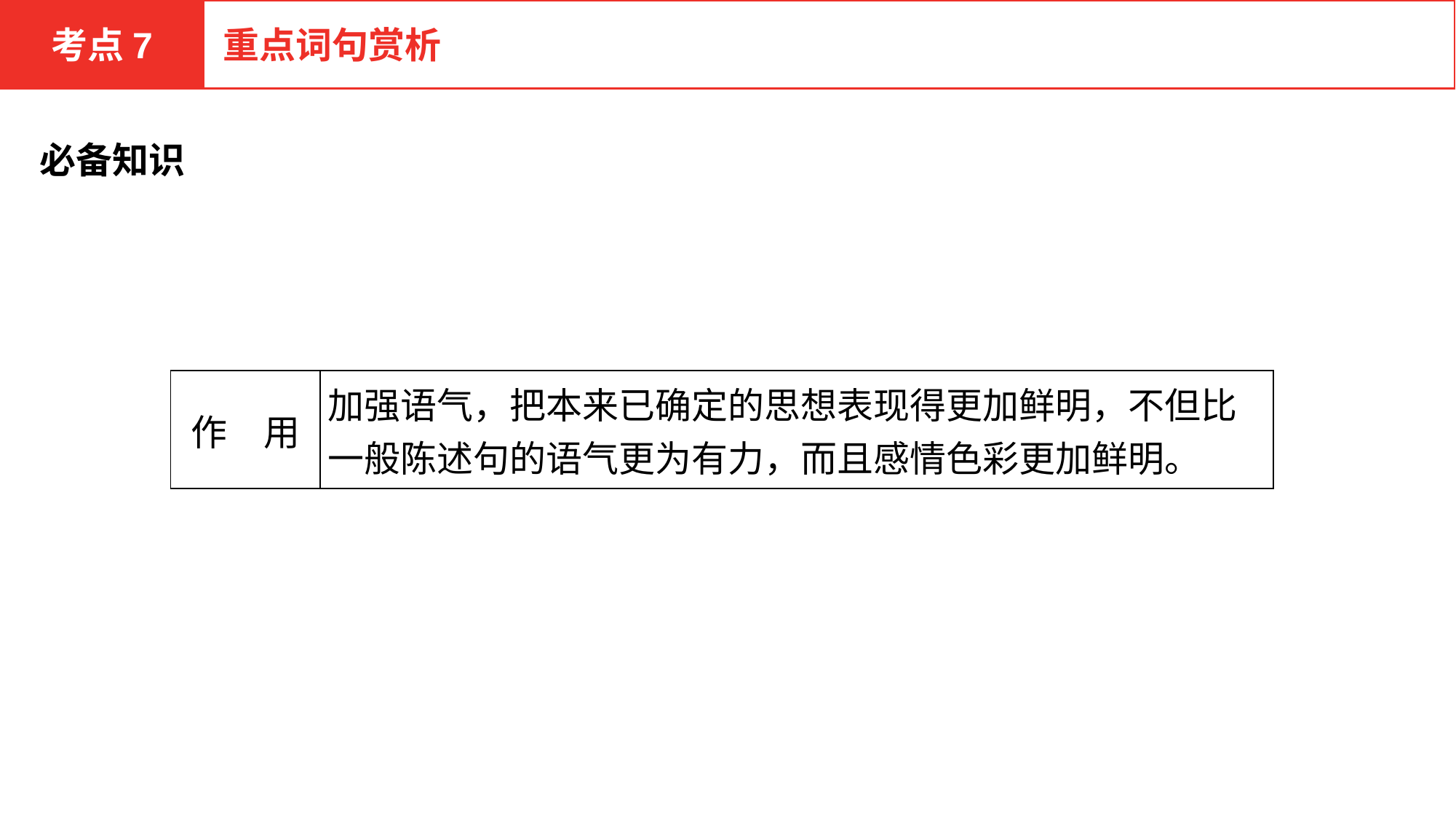

考点7
重点词句赏析
必备知识
| 作　用 | 加强语气，把本来已确定的思想表现得更加鲜明，不但比一般陈述句的语气更为有力，而且感情色彩更加鲜明。 |
| --- | --- |